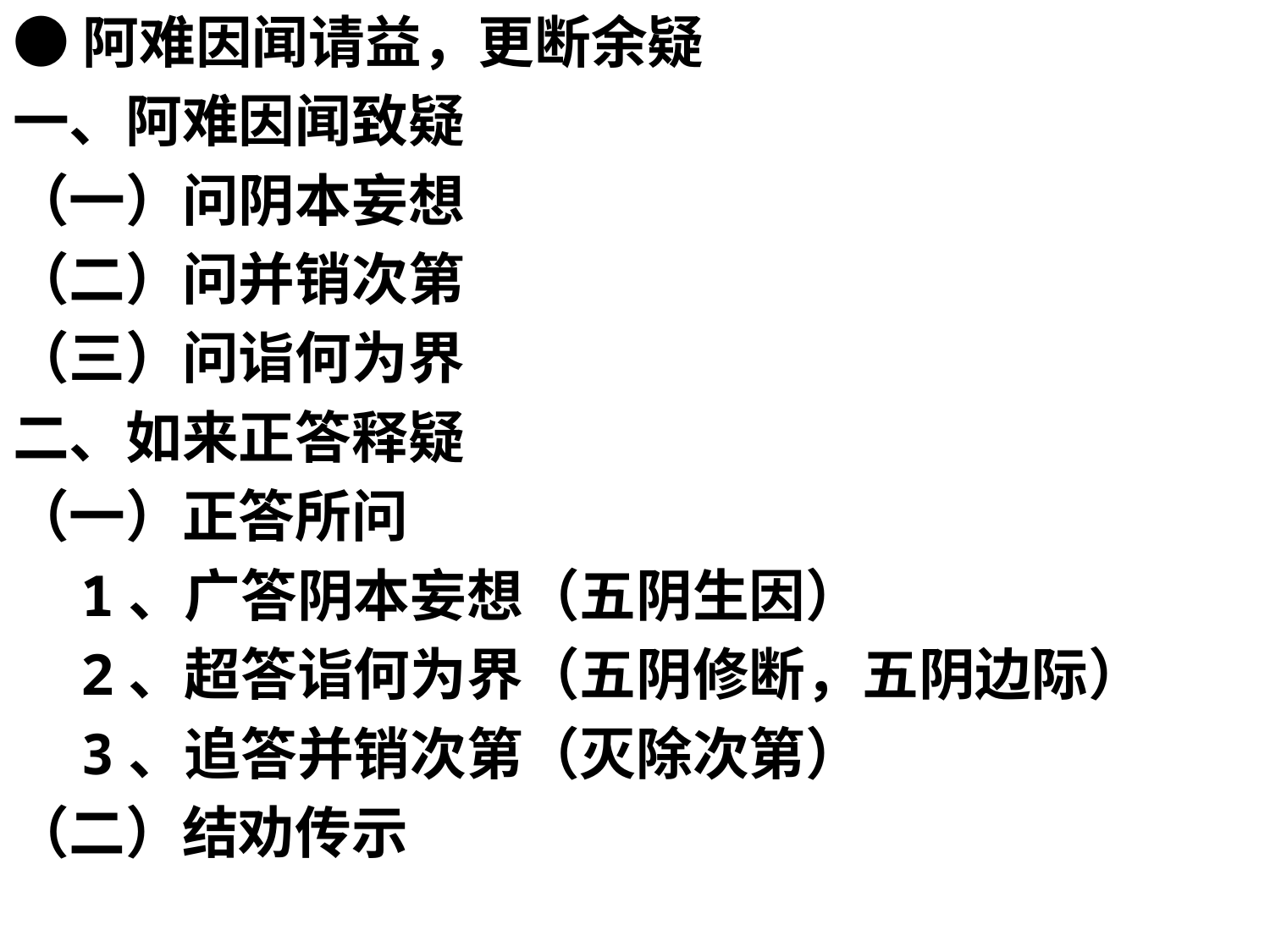

●阿难因闻请益，更断余疑
一、阿难因闻致疑
（一）问阴本妄想
（二）问并销次第
（三）问诣何为界
二、如来正答释疑
（一）正答所问
  1、广答阴本妄想（五阴生因）
  2、超答诣何为界（五阴修断，五阴边际）
  3、追答并销次第（灭除次第）
（二）结劝传示